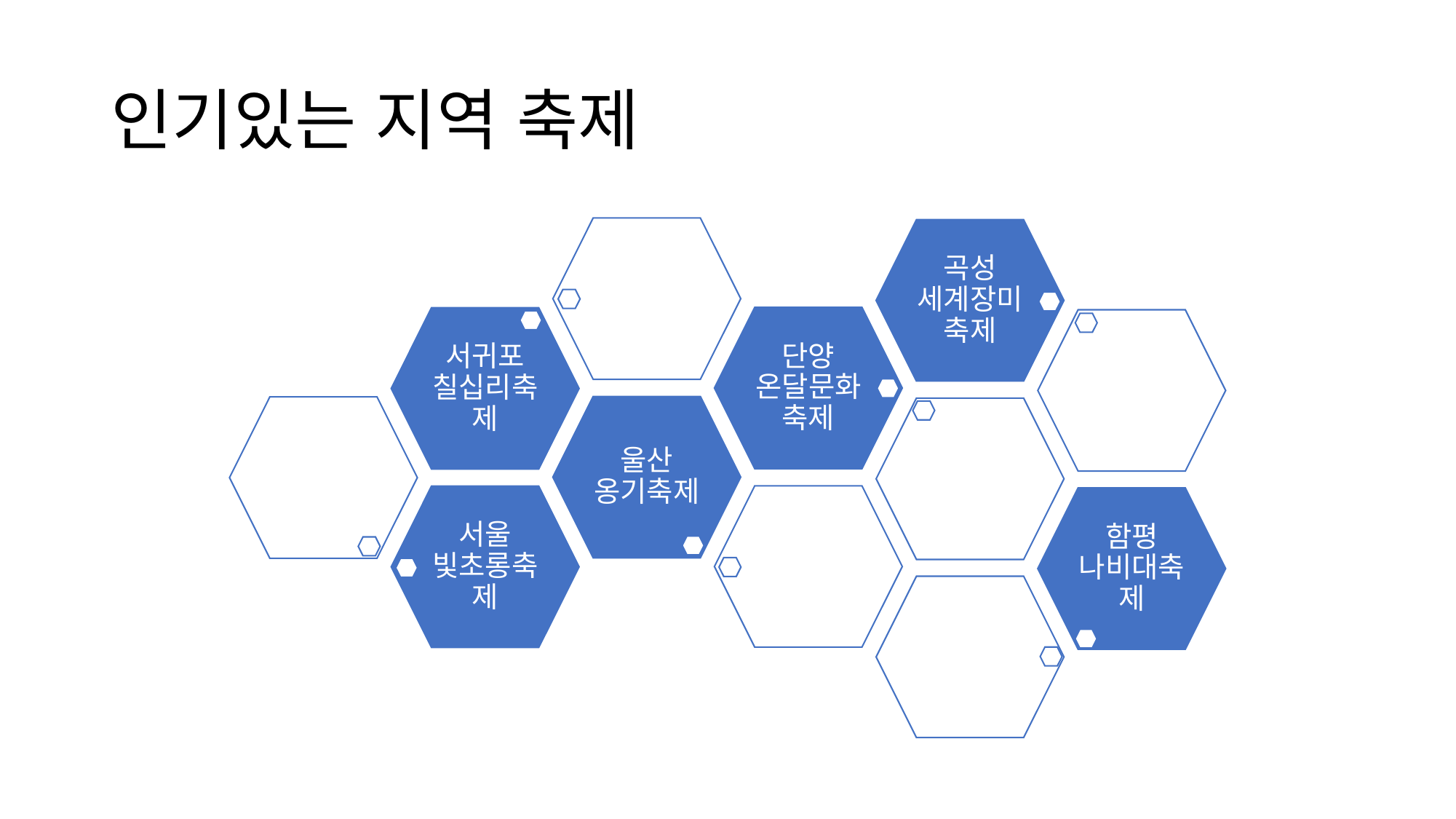

# 인기있는 지역 축제

곡성 세계장미축제

단양 온달문화축제
서귀포 칠십리축제

울산 옹기축제

서울 빛초롱축제
함평 나비대축제